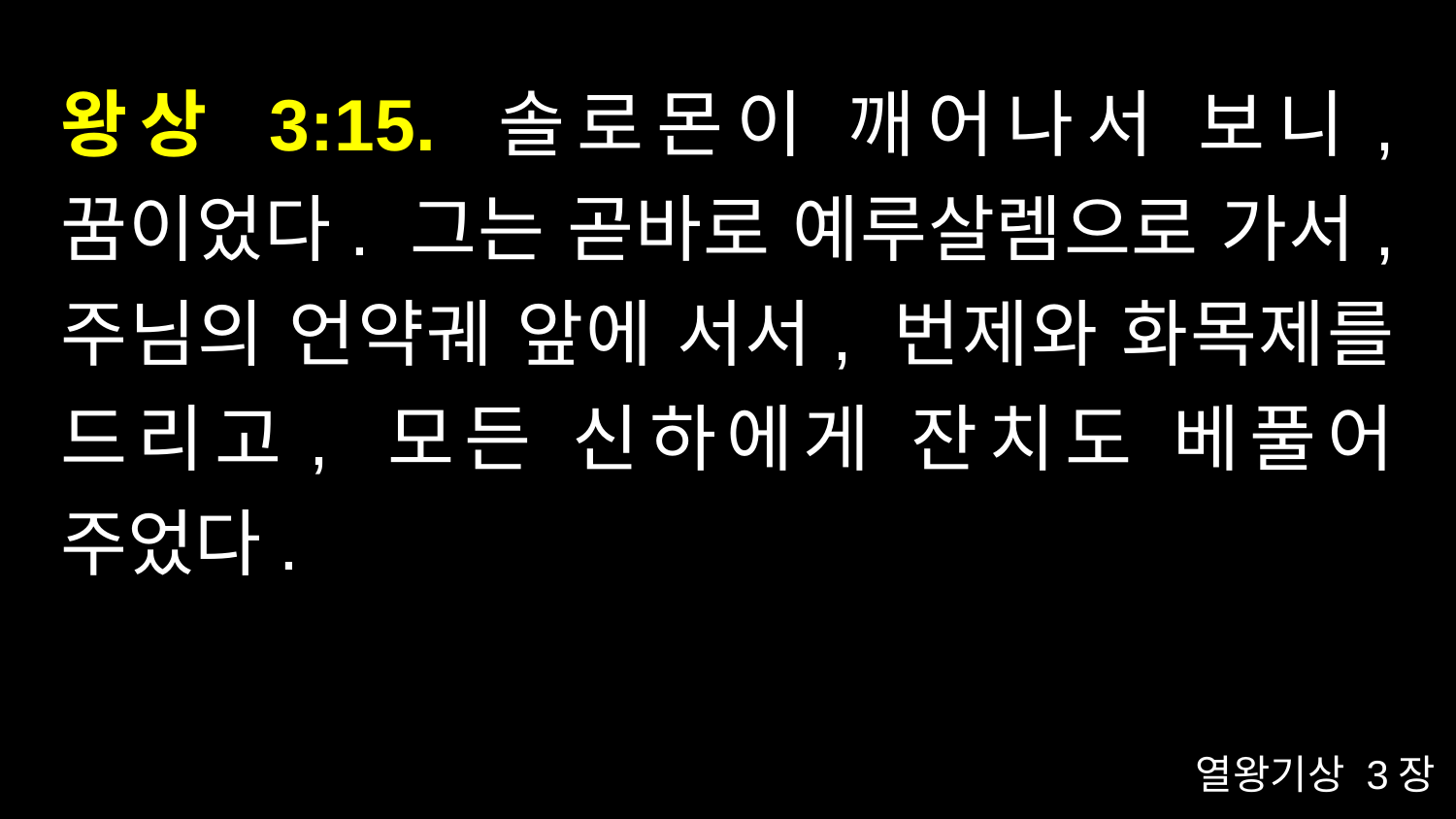

# 왕상 3:15. 솔로몬이 깨어나서 보니, 꿈이었다. 그는 곧바로 예루살렘으로 가서, 주님의 언약궤 앞에 서서, 번제와 화목제를 드리고, 모든 신하에게 잔치도 베풀어 주었다.
열왕기상 3장